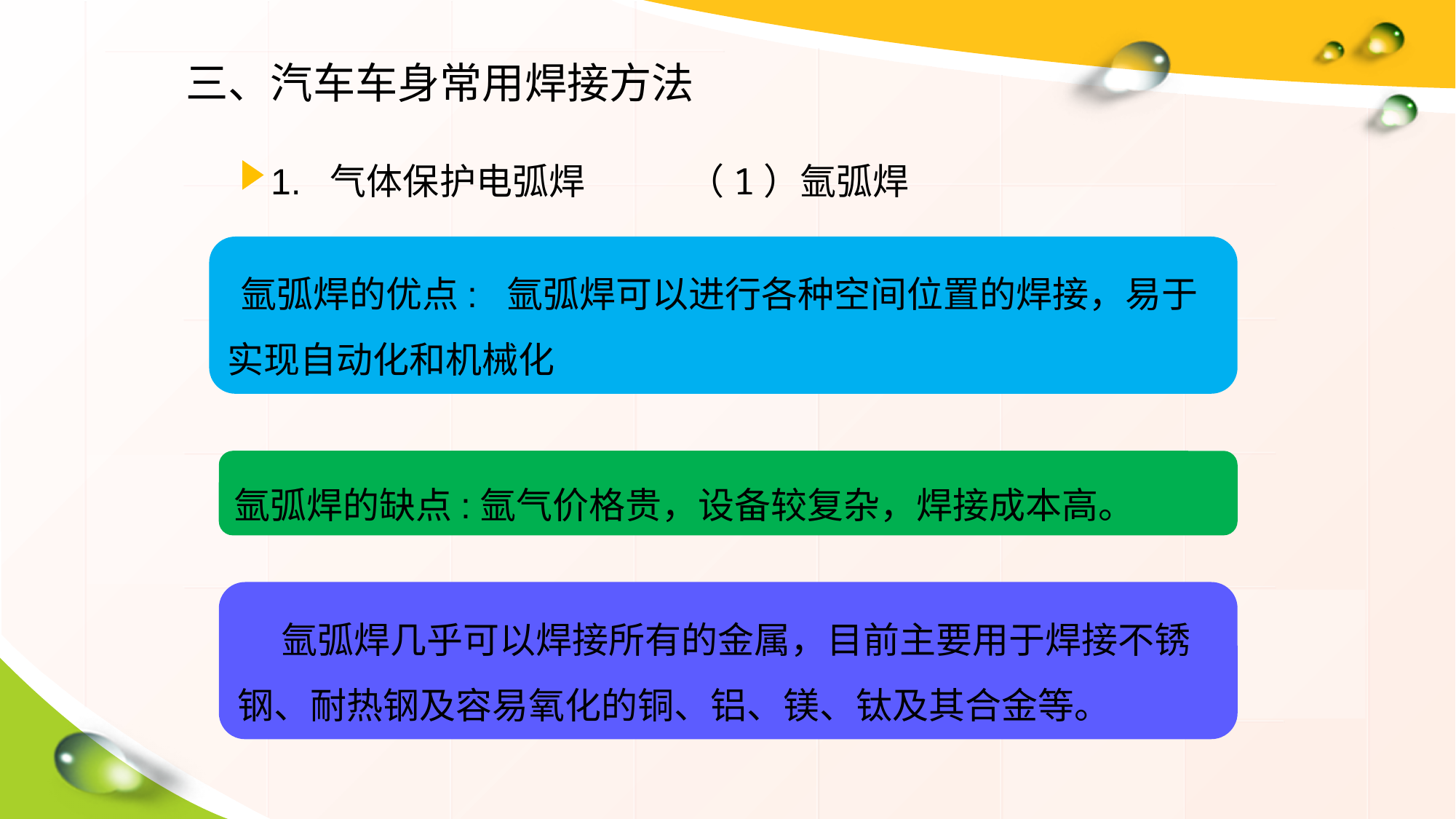

三、汽车车身常用焊接方法
1.  气体保护电弧焊

（1）氩弧焊
 氩弧焊的优点:  氩弧焊可以进行各种空间位置的焊接，易于实现自动化和机械化

氩弧焊的缺点:氩气价格贵，设备较复杂，焊接成本高。
      氩弧焊几乎可以焊接所有的金属，目前主要用于焊接不锈钢、耐热钢及容易氧化的铜、铝、镁、钛及其合金等。